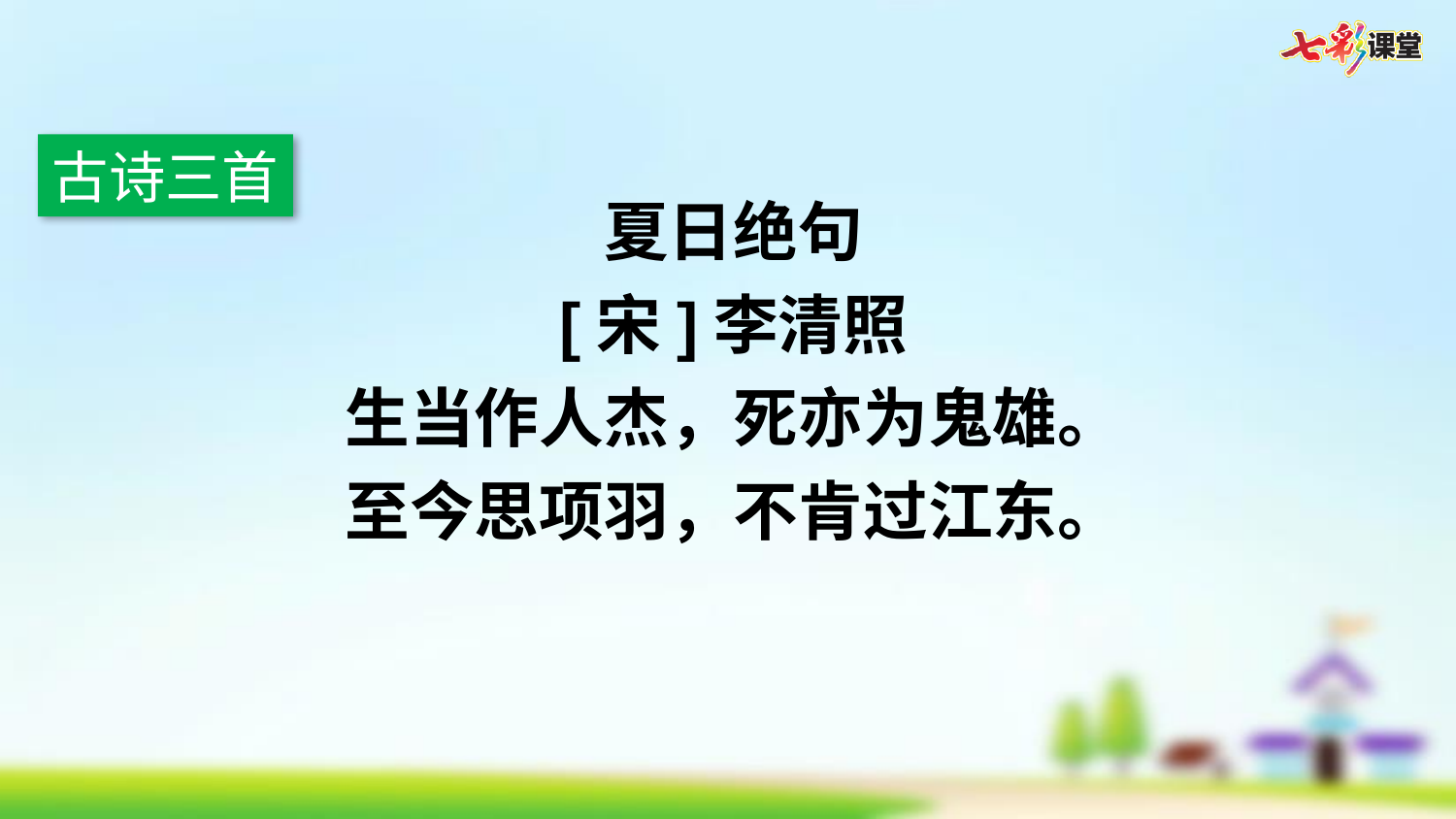

古诗三首
夏日绝句
[宋]李清照
生当作人杰，死亦为鬼雄。
至今思项羽，不肯过江东。